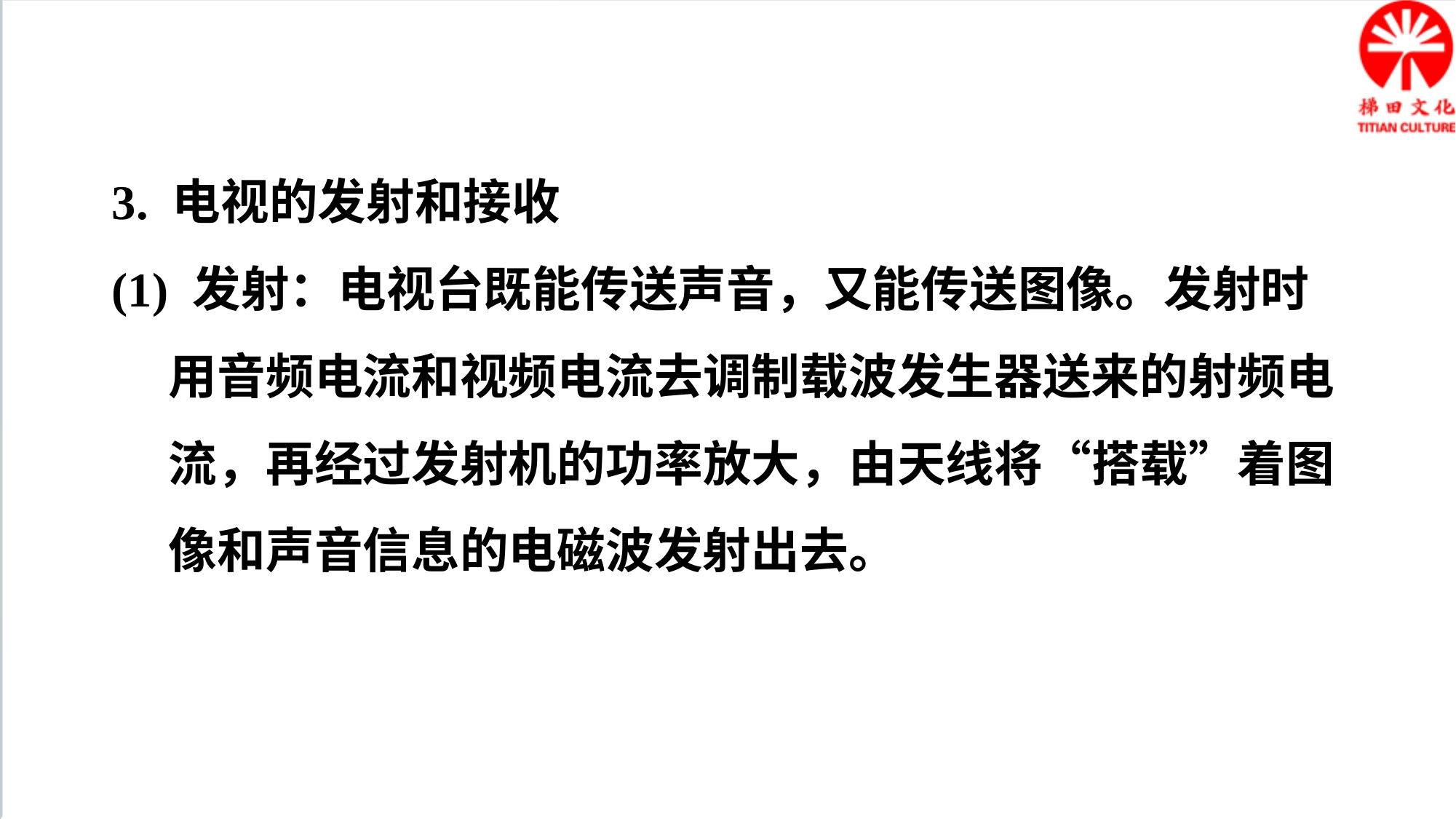

3. 电视的发射和接收
(1) 发射：电视台既能传送声音，又能传送图像。发射时用音频电流和视频电流去调制载波发生器送来的射频电流，再经过发射机的功率放大，由天线将“搭载”着图像和声音信息的电磁波发射出去。